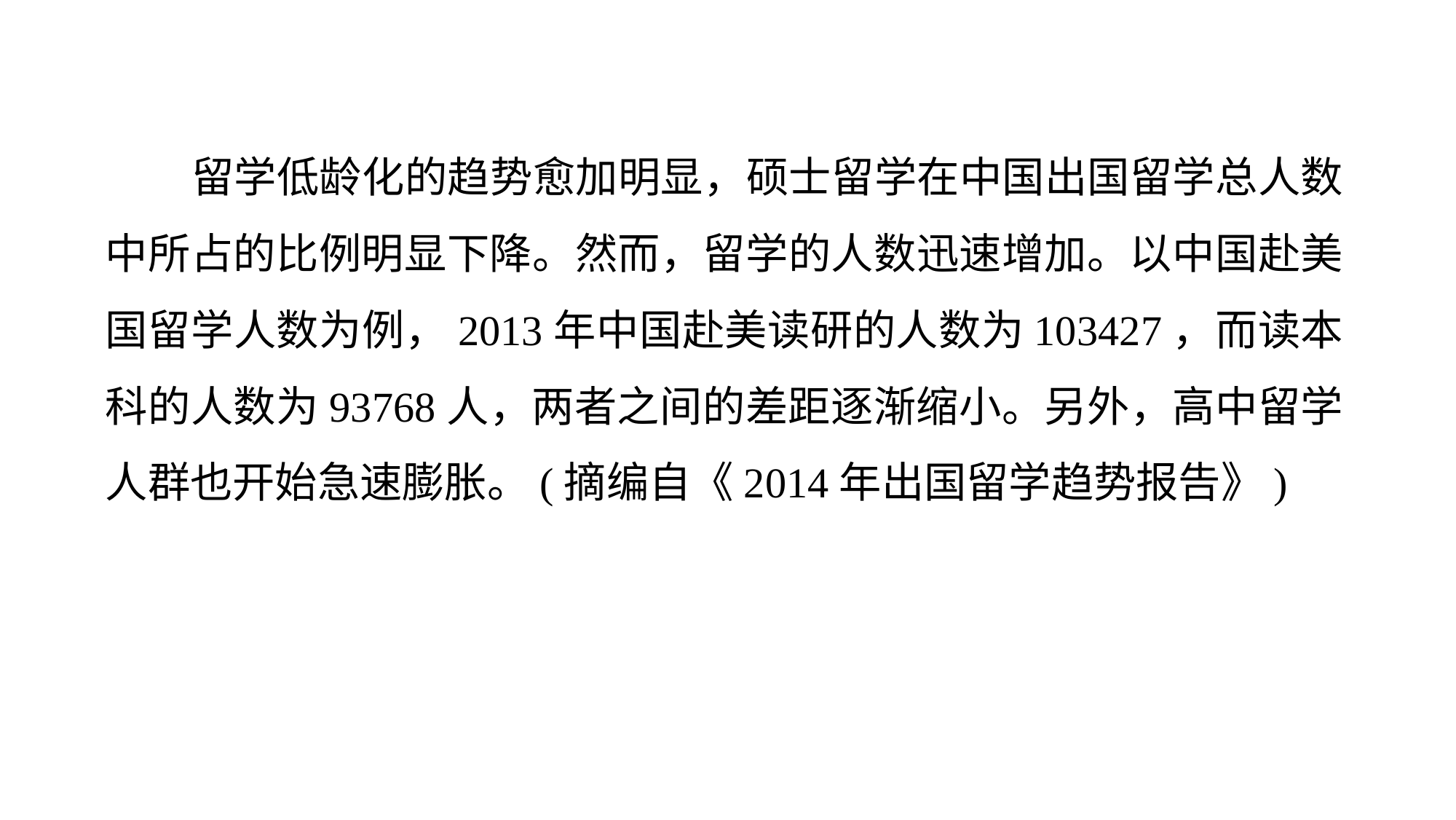

留学低龄化的趋势愈加明显，硕士留学在中国出国留学总人数中所占的比例明显下降。然而，留学的人数迅速增加。以中国赴美国留学人数为例，2013年中国赴美读研的人数为103427，而读本科的人数为93768人，两者之间的差距逐渐缩小。另外，高中留学人群也开始急速膨胀。(摘编自《2014年出国留学趋势报告》)